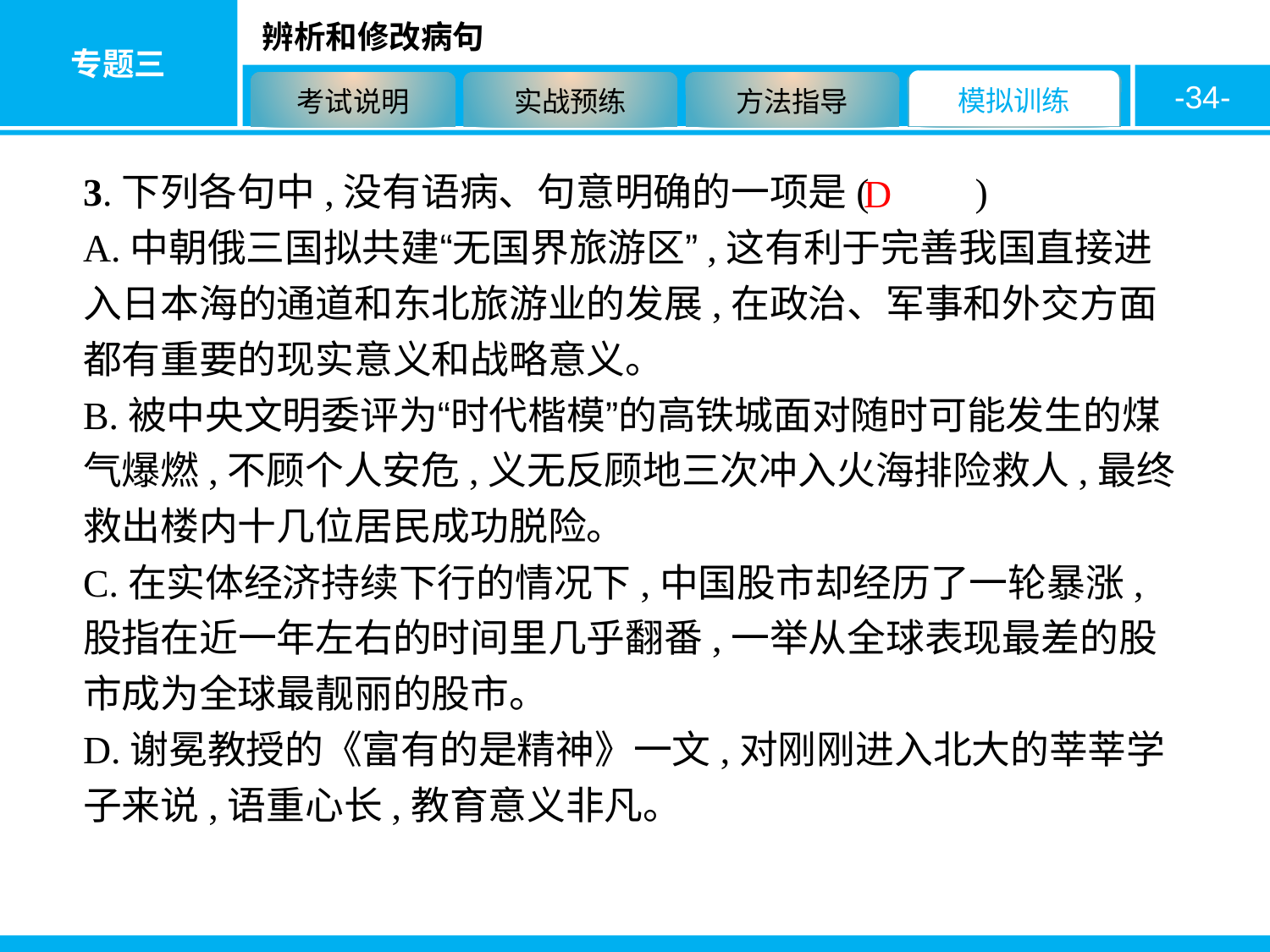

-34-
3.下列各句中,没有语病、句意明确的一项是( 　　)
A.中朝俄三国拟共建“无国界旅游区”,这有利于完善我国直接进入日本海的通道和东北旅游业的发展,在政治、军事和外交方面都有重要的现实意义和战略意义。
B.被中央文明委评为“时代楷模”的高铁城面对随时可能发生的煤气爆燃,不顾个人安危,义无反顾地三次冲入火海排险救人,最终救出楼内十几位居民成功脱险。
C.在实体经济持续下行的情况下,中国股市却经历了一轮暴涨,股指在近一年左右的时间里几乎翻番,一举从全球表现最差的股市成为全球最靓丽的股市。
D.谢冕教授的《富有的是精神》一文,对刚刚进入北大的莘莘学子来说,语重心长,教育意义非凡。
D